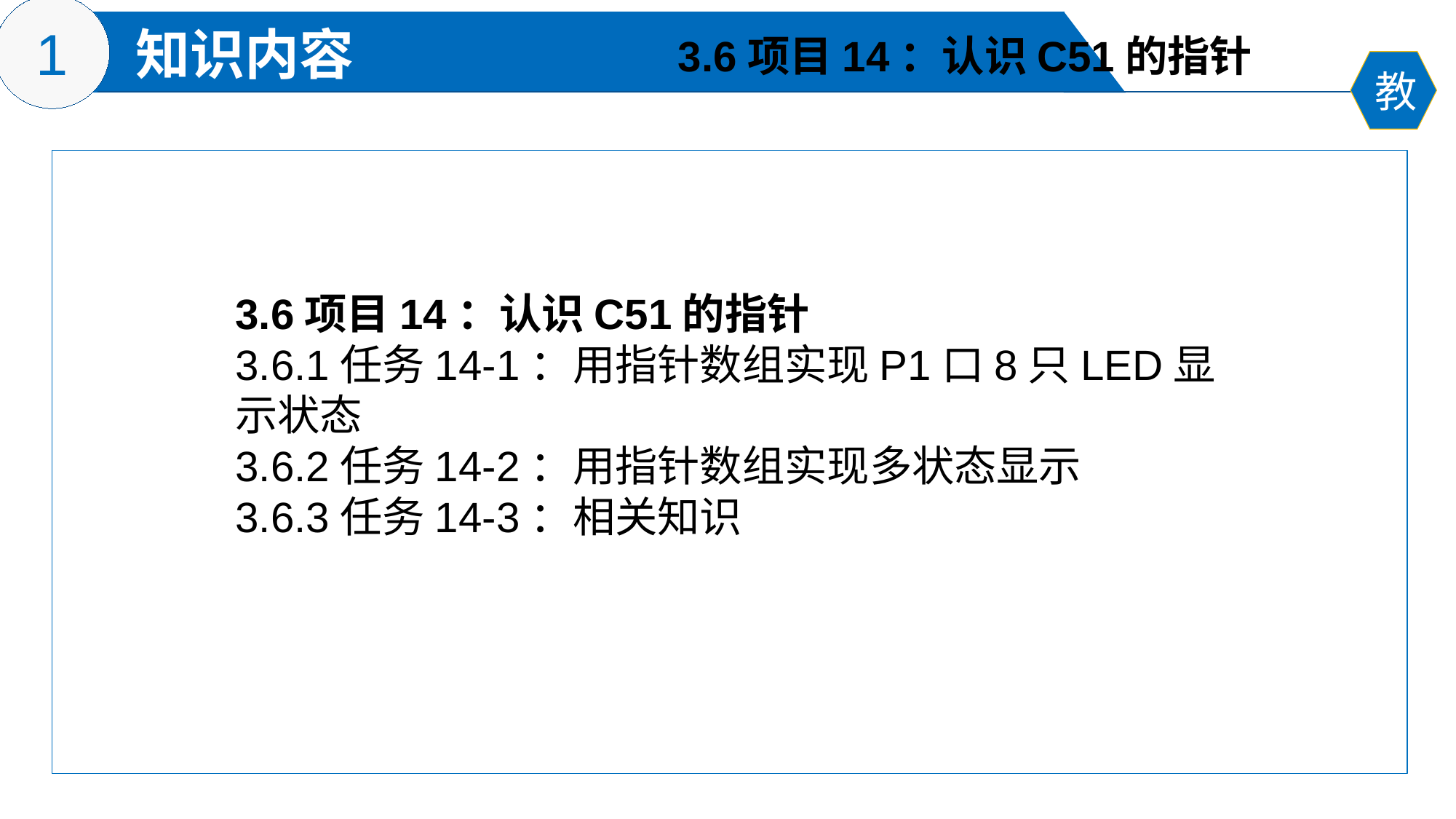

3.6项目14：认识C51的指针

3.6项目14：认识C51的指针
3.6.1任务14-1：用指针数组实现P1口8只LED显示状态
3.6.2任务14-2：用指针数组实现多状态显示
3.6.3任务14-3：相关知识